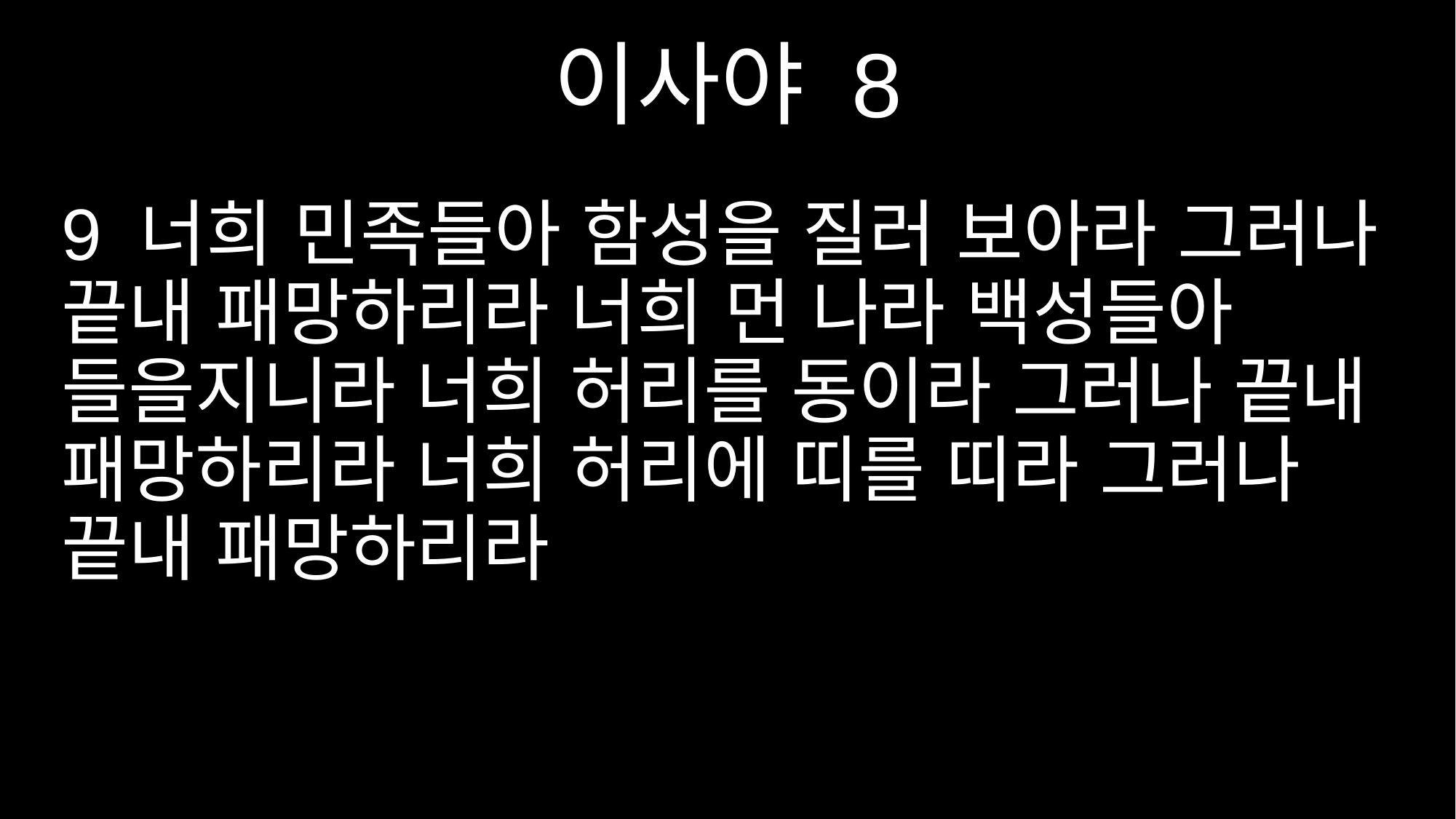

이사야 8
9 너희 민족들아 함성을 질러 보아라 그러나 끝내 패망하리라 너희 먼 나라 백성들아 들을지니라 너희 허리를 동이라 그러나 끝내 패망하리라 너희 허리에 띠를 띠라 그러나 끝내 패망하리라